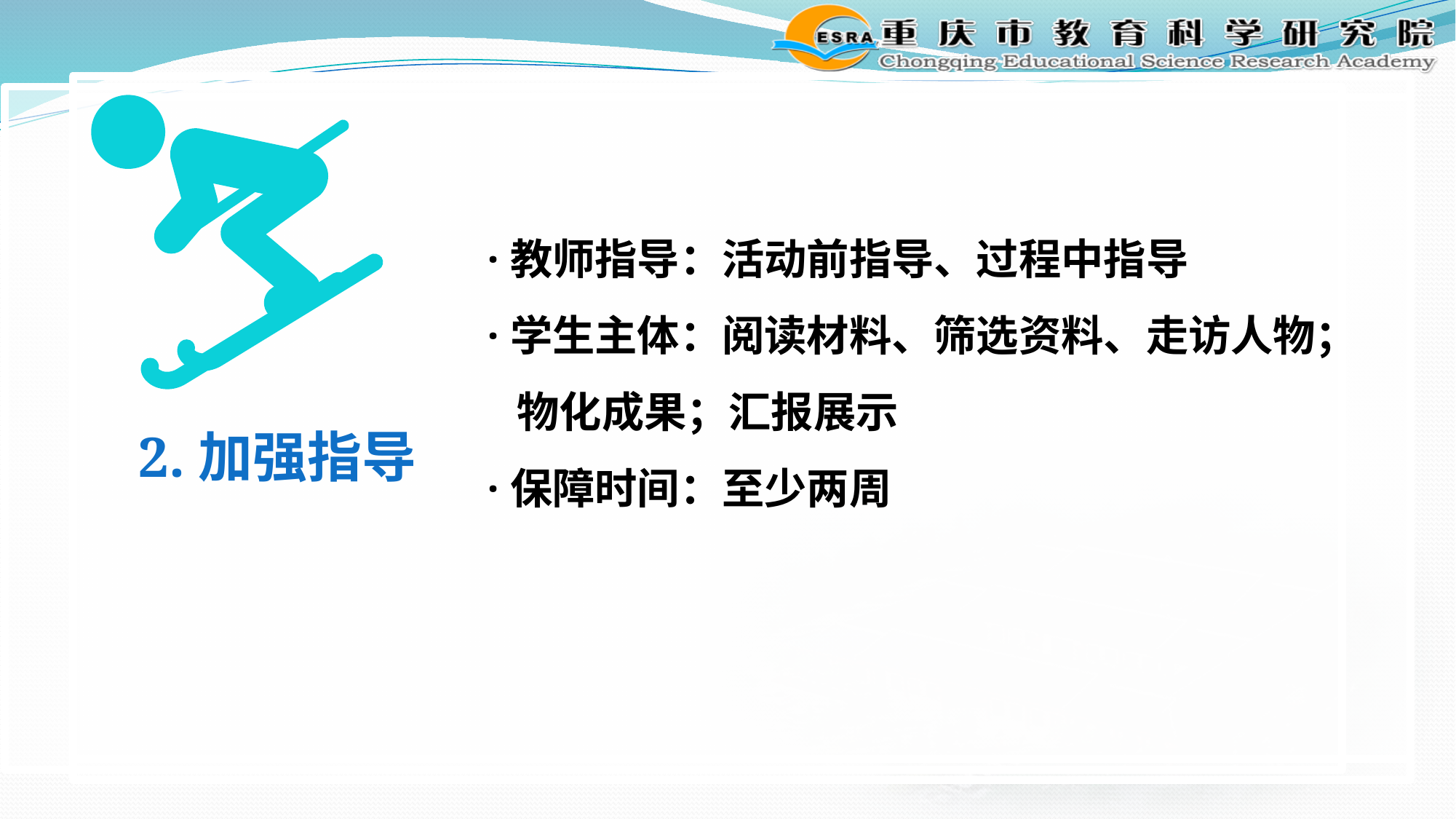

·教师指导：活动前指导、过程中指导
·学生主体：阅读材料、筛选资料、走访人物；
  物化成果；汇报展示
·保障时间：至少两周

2.加强指导